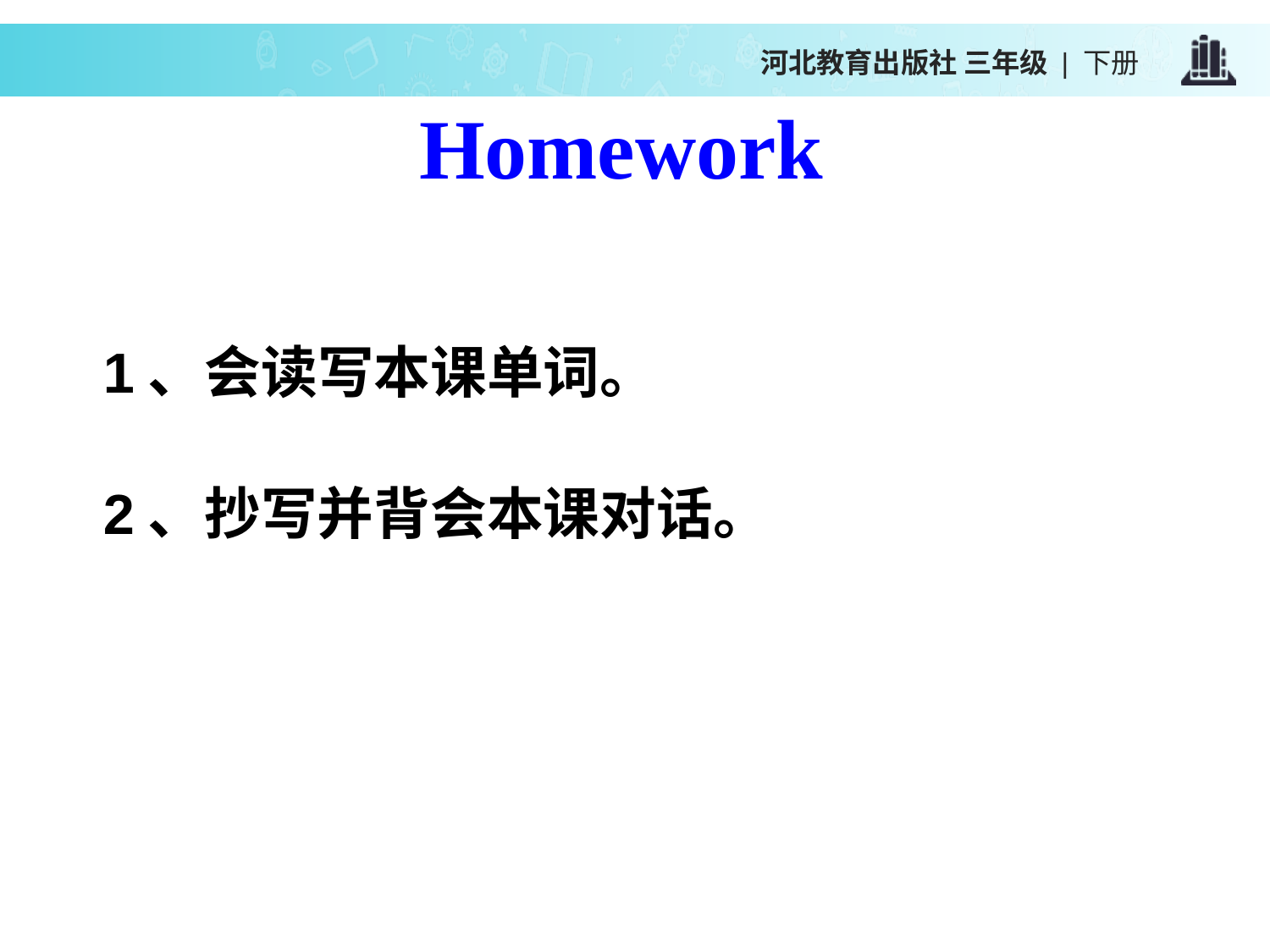

河北教育出版社 三年级 | 下册
Homework

1、会读写本课单词。

2、抄写并背会本课对话。